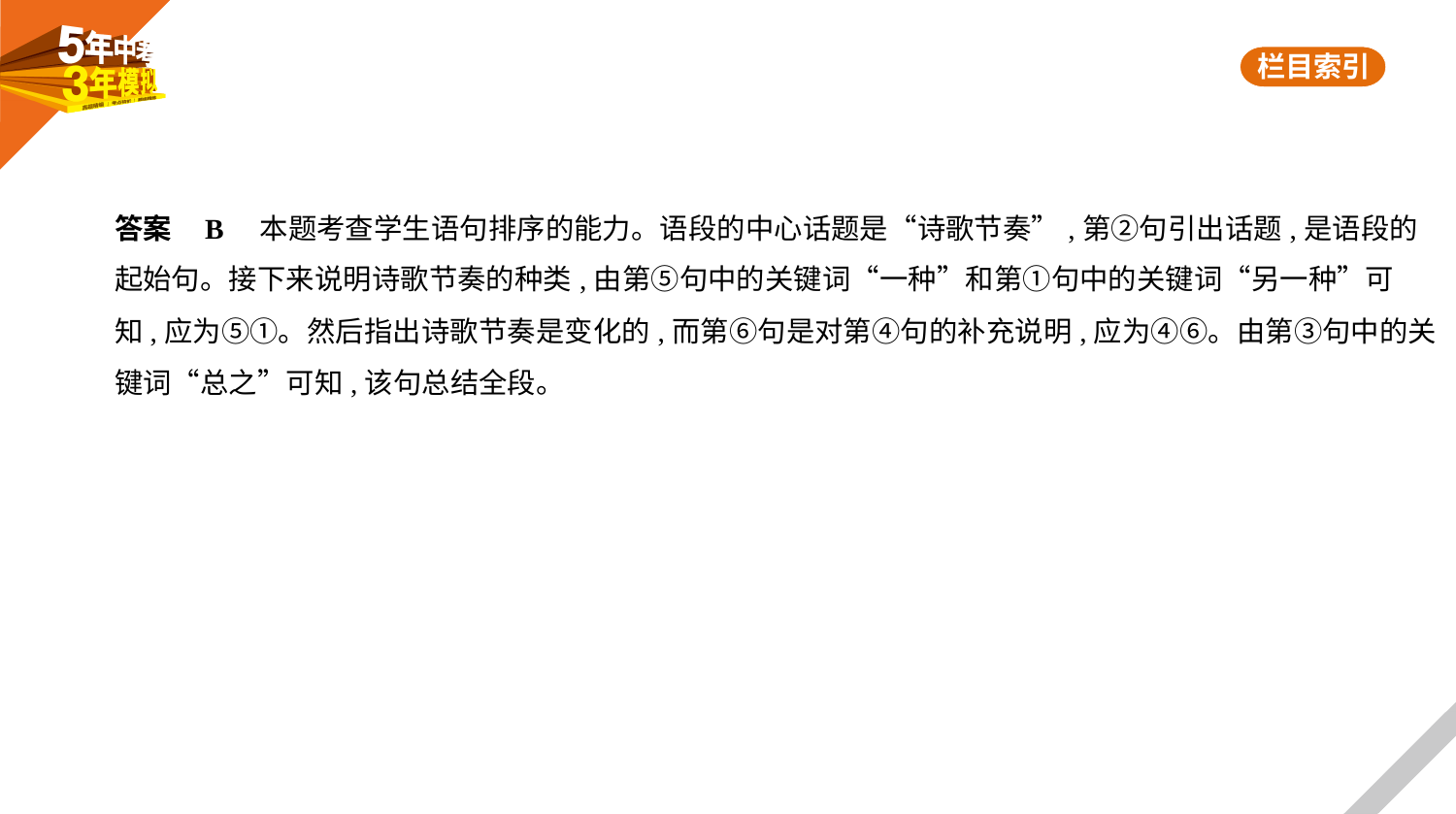

答案    B　本题考查学生语句排序的能力。语段的中心话题是“诗歌节奏”,第②句引出话题,是语段的
起始句。接下来说明诗歌节奏的种类,由第⑤句中的关键词“一种”和第①句中的关键词“另一种”可
知,应为⑤①。然后指出诗歌节奏是变化的,而第⑥句是对第④句的补充说明,应为④⑥。由第③句中的关
键词“总之”可知,该句总结全段。